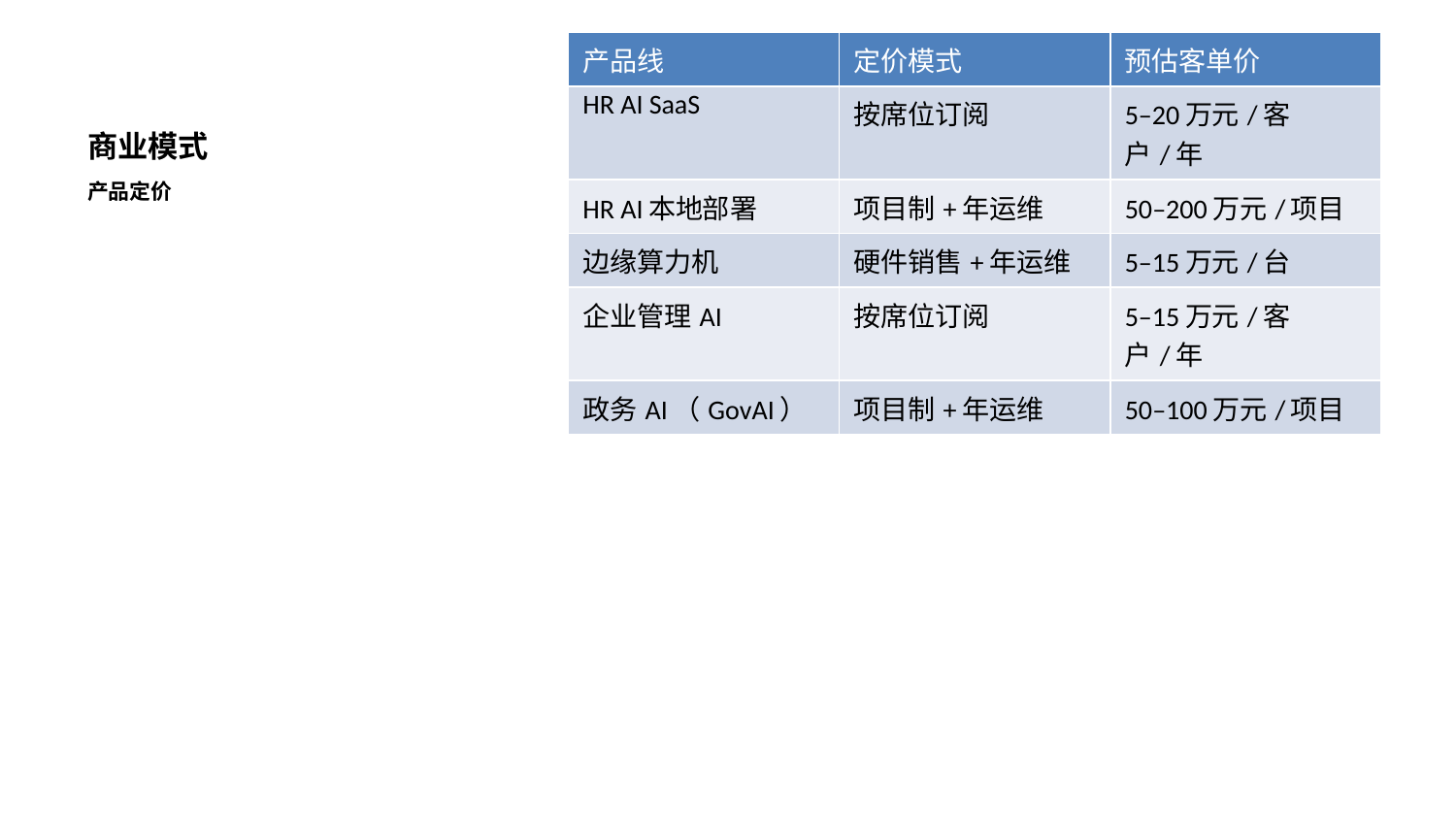

| 产品线 | 定价模式 | 预估客单价 |
| --- | --- | --- |
| HR AI SaaS | 按席位订阅 | 5–20万元/客户/年 |
| HR AI本地部署 | 项目制+年运维 | 50–200万元/项目 |
| 边缘算力机 | 硬件销售+年运维 | 5–15万元/台 |
| 企业管理AI | 按席位订阅 | 5–15万元/客户/年 |
| 政务AI（GovAI） | 项目制+年运维 | 50–100万元/项目 |
# 商业模式
产品定价